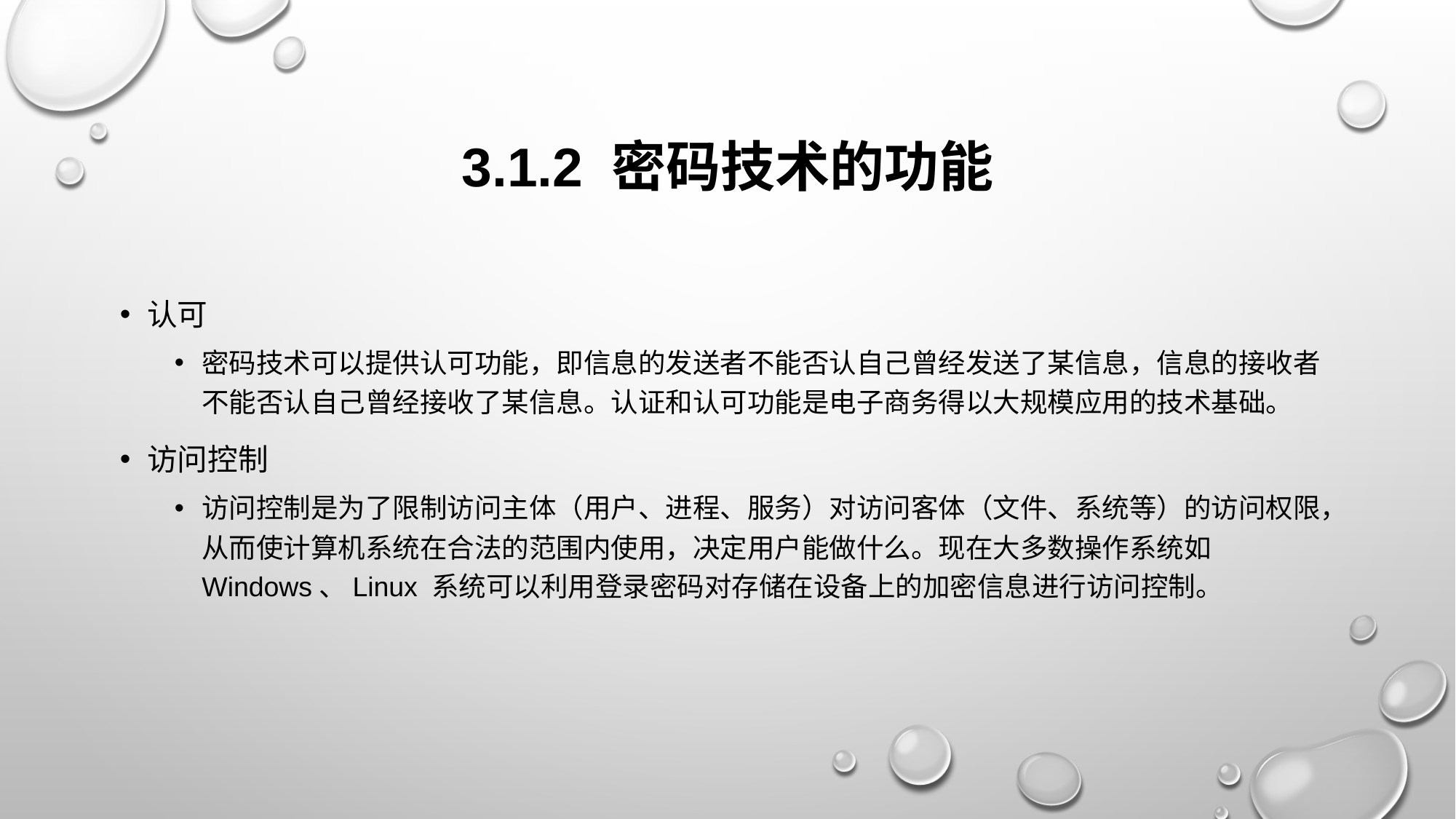

# 3.1.2 密码技术的功能
认可
密码技术可以提供认可功能，即信息的发送者不能否认自己曾经发送了某信息，信息的接收者不能否认自己曾经接收了某信息。认证和认可功能是电子商务得以大规模应用的技术基础。
访问控制
访问控制是为了限制访问主体（用户、进程、服务）对访问客体（文件、系统等）的访问权限，从而使计算机系统在合法的范围内使用，决定用户能做什么。现在大多数操作系统如Windows、Linux 系统可以利用登录密码对存储在设备上的加密信息进行访问控制。